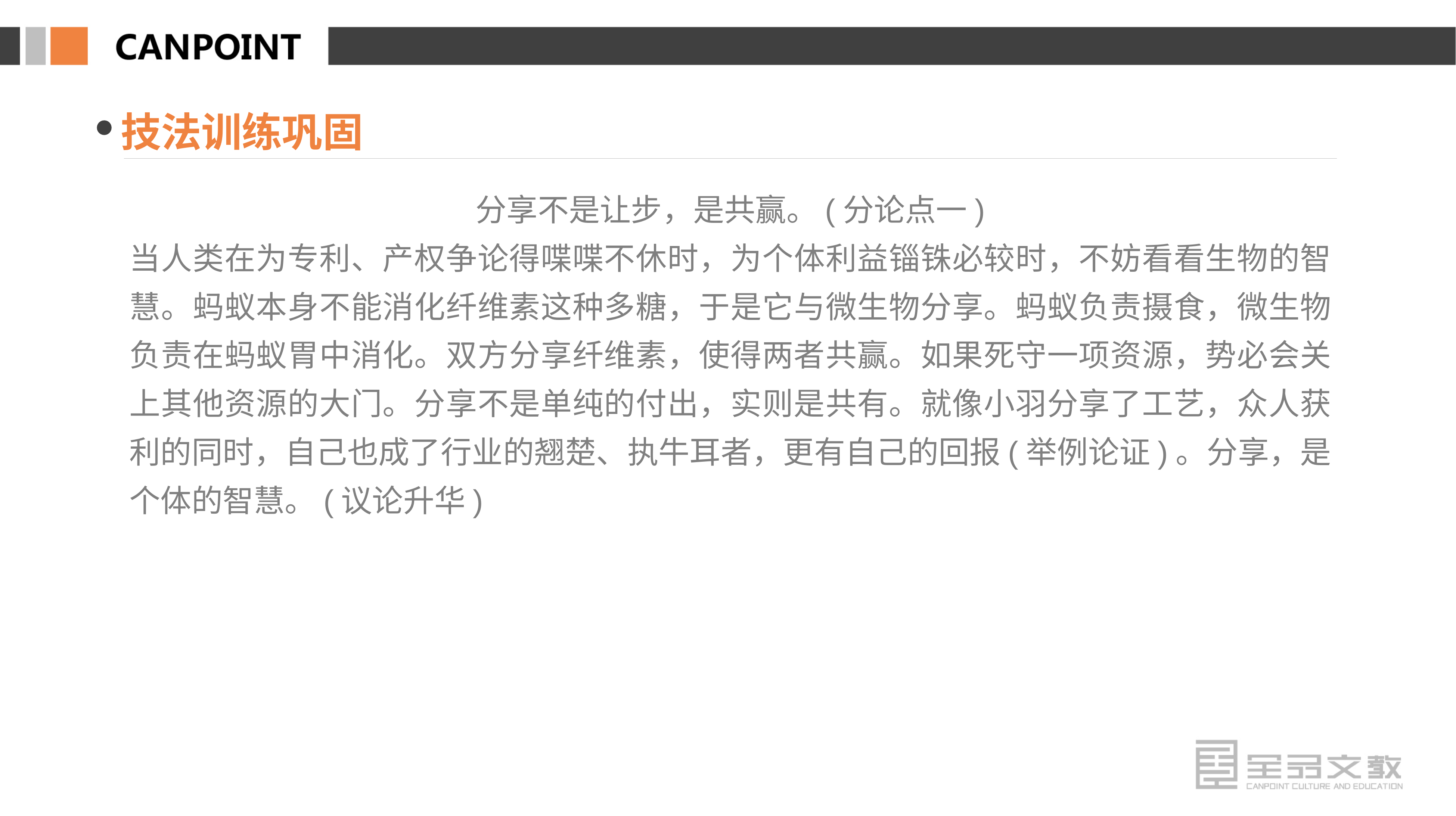

技法训练巩固

分享不是让步，是共赢。(分论点一)
当人类在为专利、产权争论得喋喋不休时，为个体利益锱铢必较时，不妨看看生物的智慧。蚂蚁本身不能消化纤维素这种多糖，于是它与微生物分享。蚂蚁负责摄食，微生物负责在蚂蚁胃中消化。双方分享纤维素，使得两者共赢。如果死守一项资源，势必会关上其他资源的大门。分享不是单纯的付出，实则是共有。就像小羽分享了工艺，众人获利的同时，自己也成了行业的翘楚、执牛耳者，更有自己的回报(举例论证)。分享，是个体的智慧。(议论升华)